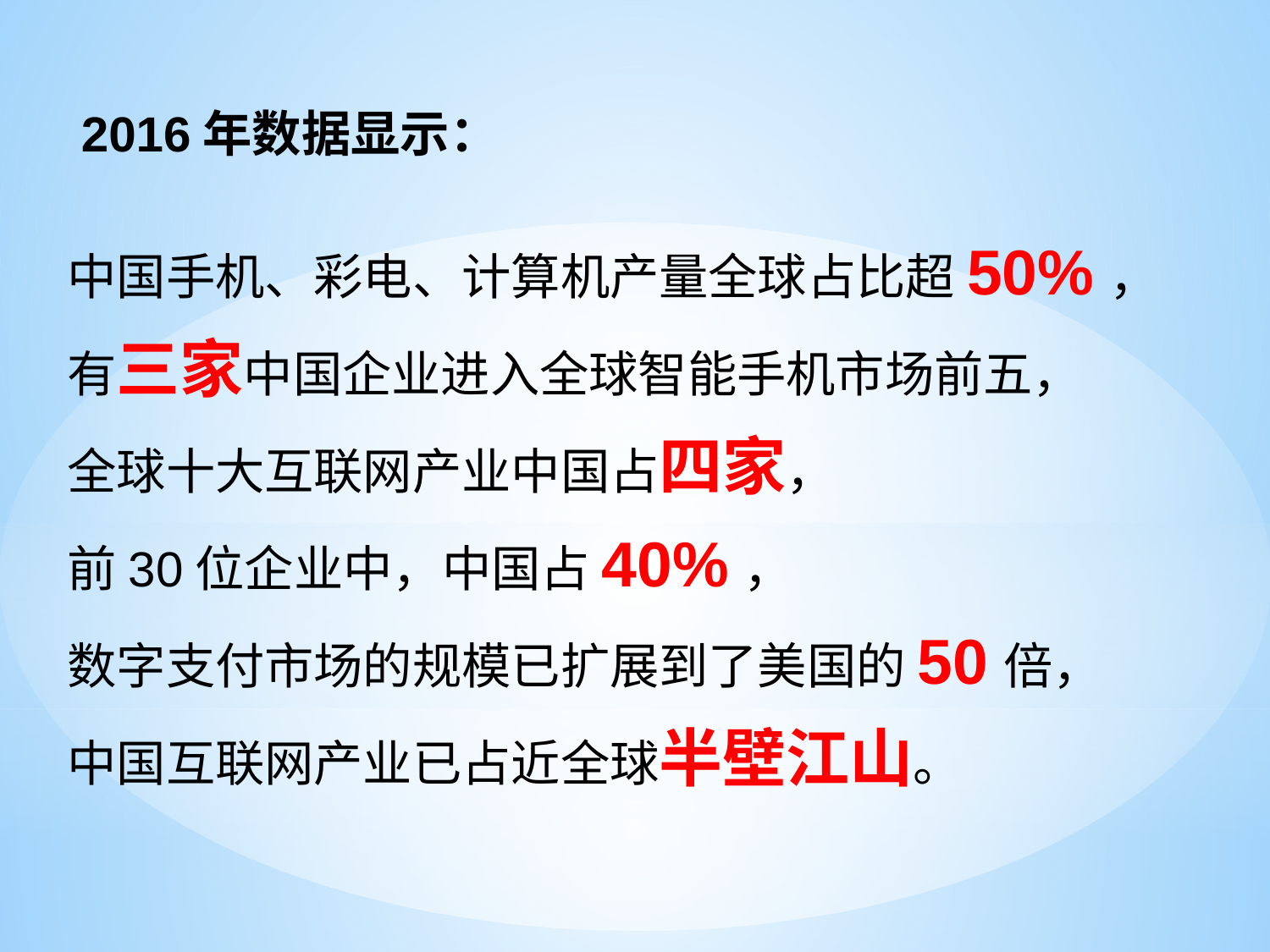

2016年数据显示：

中国手机、彩电、计算机产量全球占比超50%，
有三家中国企业进入全球智能手机市场前五，
全球十大互联网产业中国占四家，
前30位企业中，中国占40%，
数字支付市场的规模已扩展到了美国的50倍，
中国互联网产业已占近全球半壁江山。